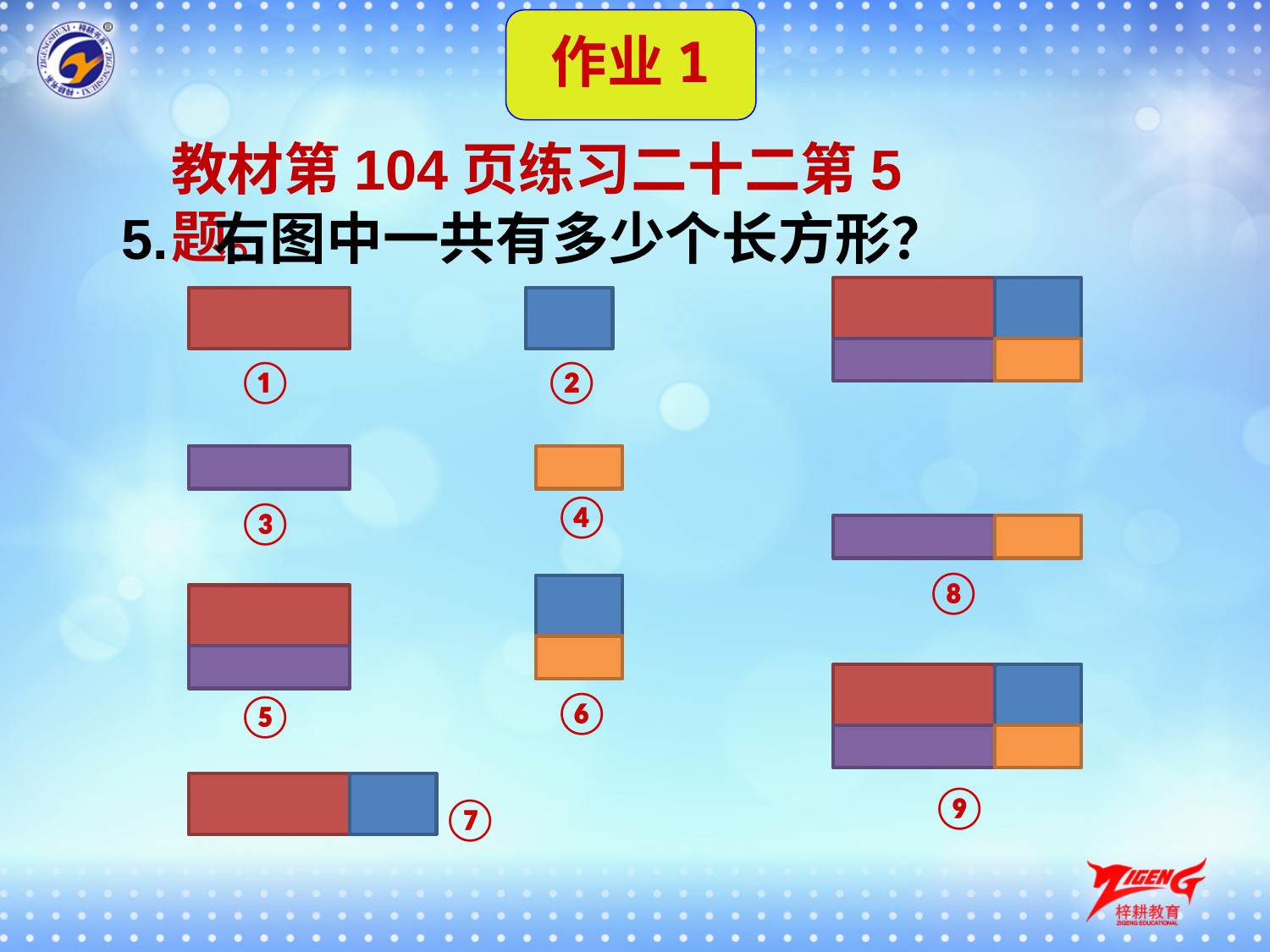

作业1
教材第104页练习二十二第5题。
5.  右图中一共有多少个长方形？

①

②

③

④

⑧

⑥

⑤

⑨

⑦